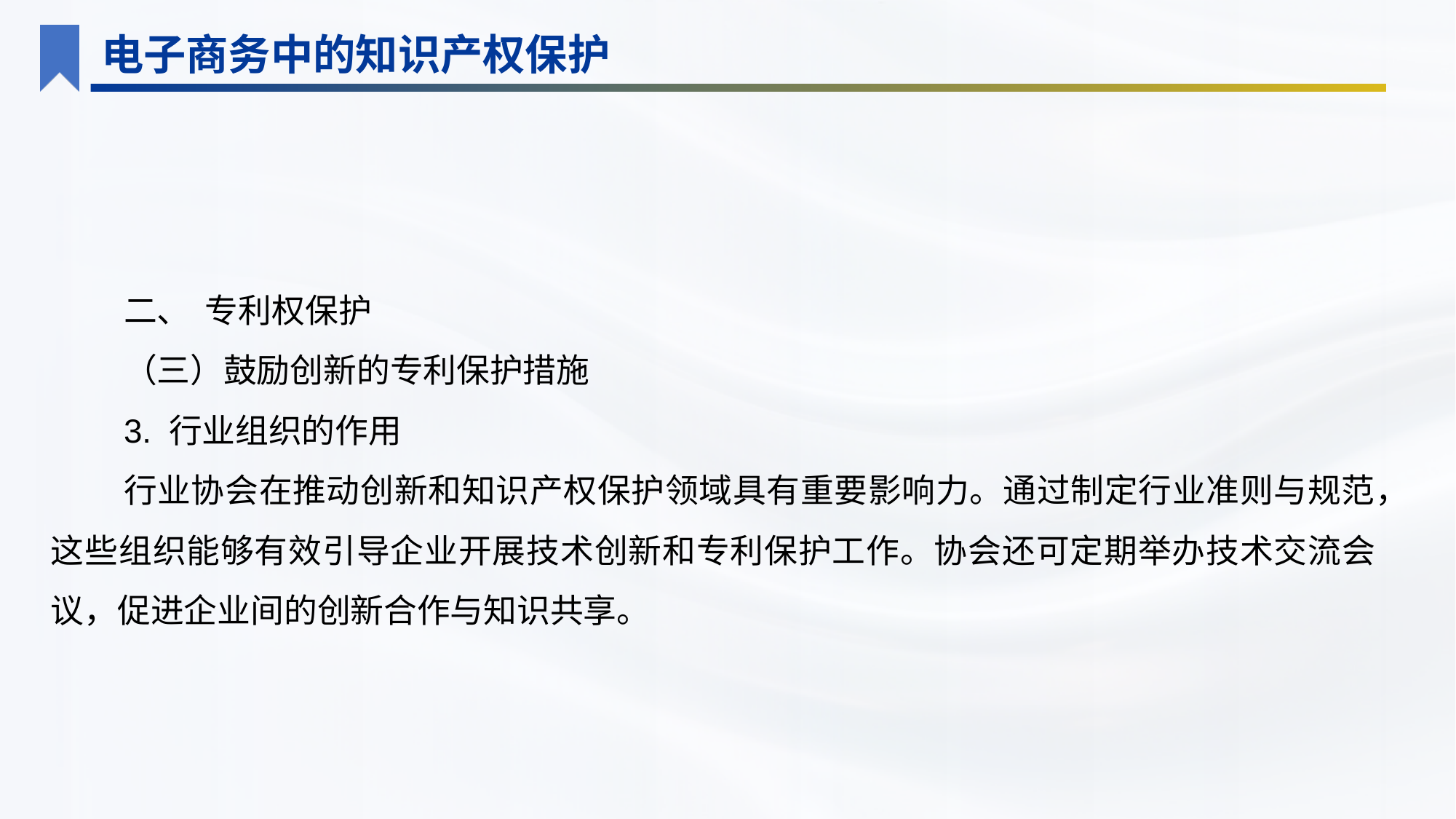

电子商务中的知识产权保护
二、  专利权保护
（三）鼓励创新的专利保护措施
3. 行业组织的作用
行业协会在推动创新和知识产权保护领域具有重要影响力。通过制定行业准则与规范，这些组织能够有效引导企业开展技术创新和专利保护工作。协会还可定期举办技术交流会议，促进企业间的创新合作与知识共享。